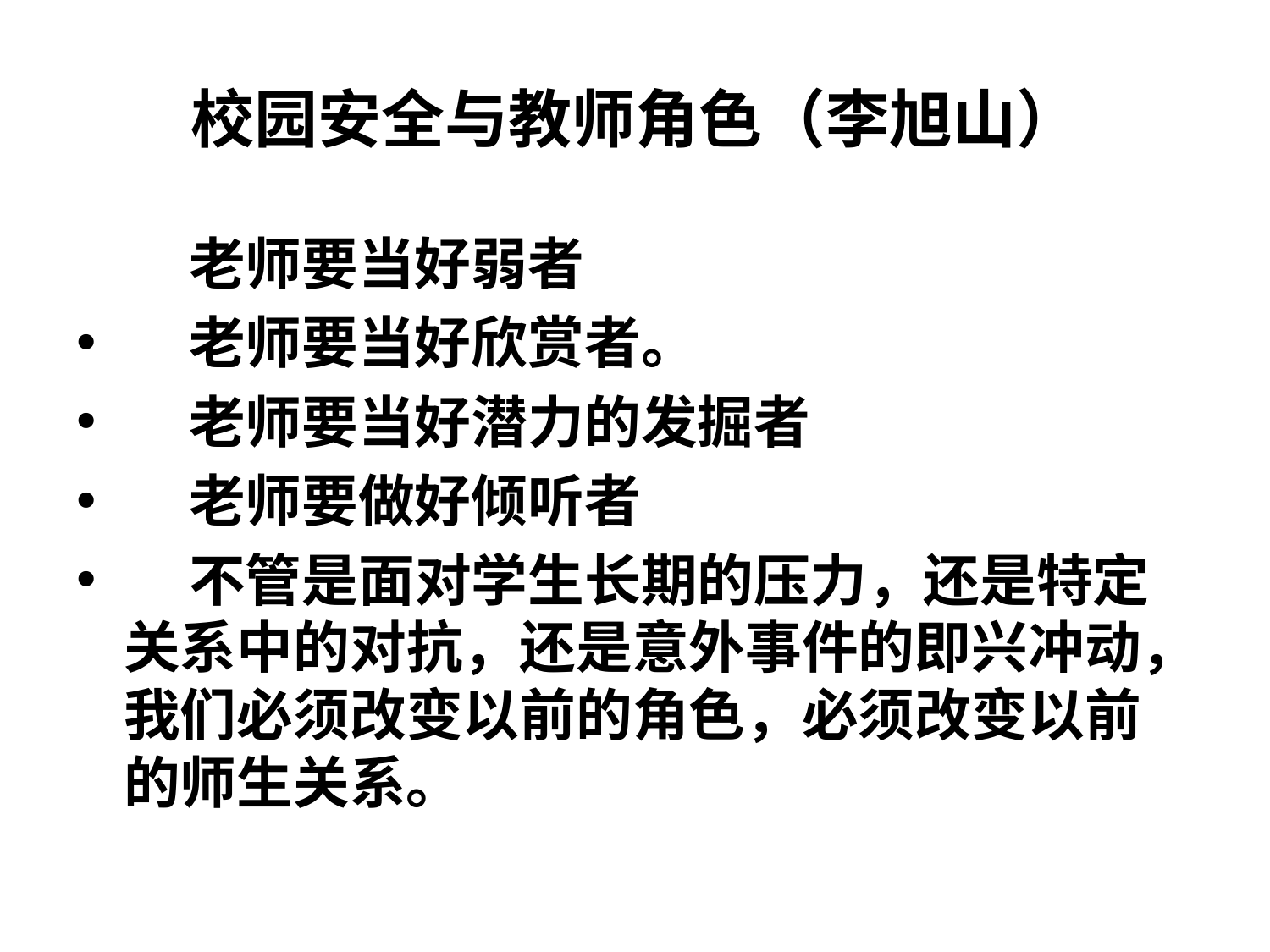

# 校园安全与教师角色（李旭山）
    老师要当好弱者
    老师要当好欣赏者。
    老师要当好潜力的发掘者
    老师要做好倾听者
    不管是面对学生长期的压力，还是特定关系中的对抗，还是意外事件的即兴冲动，我们必须改变以前的角色，必须改变以前的师生关系。